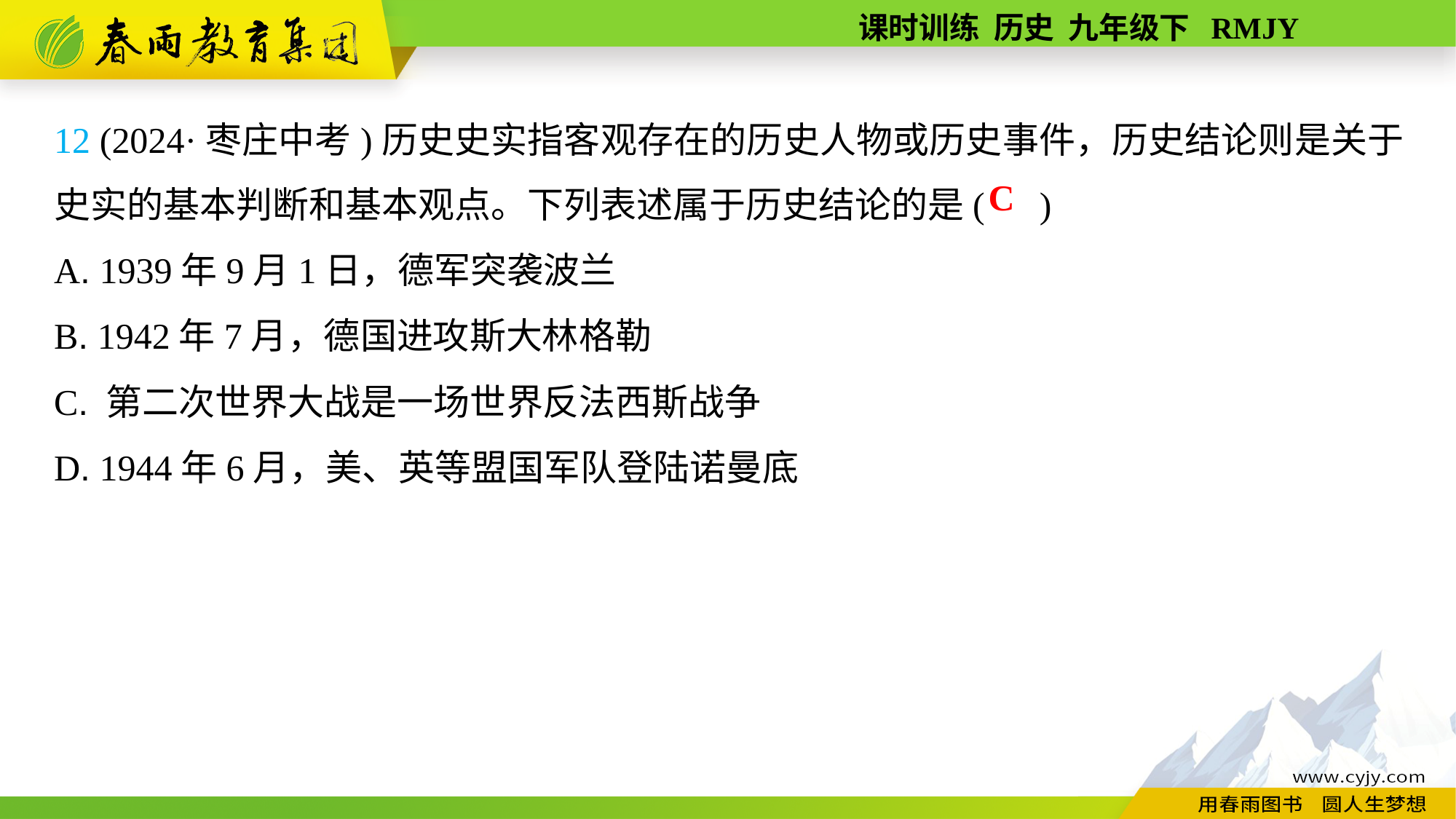

12 (2024·枣庄中考)历史史实指客观存在的历史人物或历史事件，历史结论则是关于史实的基本判断和基本观点。下列表述属于历史结论的是(      )
A. 1939年9月1日，德军突袭波兰
B. 1942年7月，德国进攻斯大林格勒
C. 第二次世界大战是一场世界反法西斯战争
D. 1944年6月，美、英等盟国军队登陆诺曼底
C